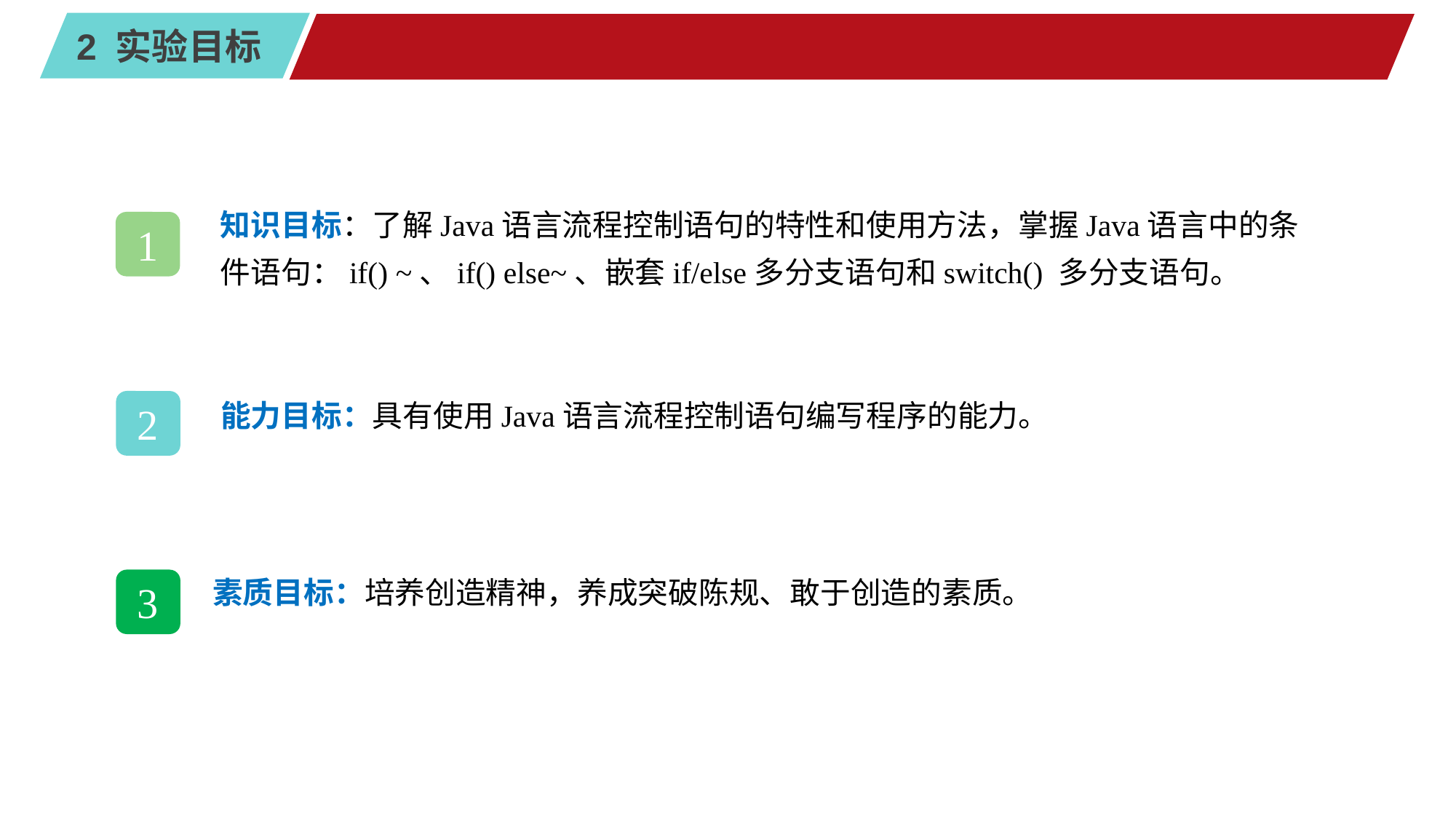

#
知识目标：了解Java语言流程控制语句的特性和使用方法，掌握Java语言中的条件语句：if() ~、if() else~、嵌套if/else多分支语句和switch() 多分支语句。
1
能力目标：具有使用Java语言流程控制语句编写程序的能力。
2
素质目标：培养创造精神，养成突破陈规、敢于创造的素质。
3